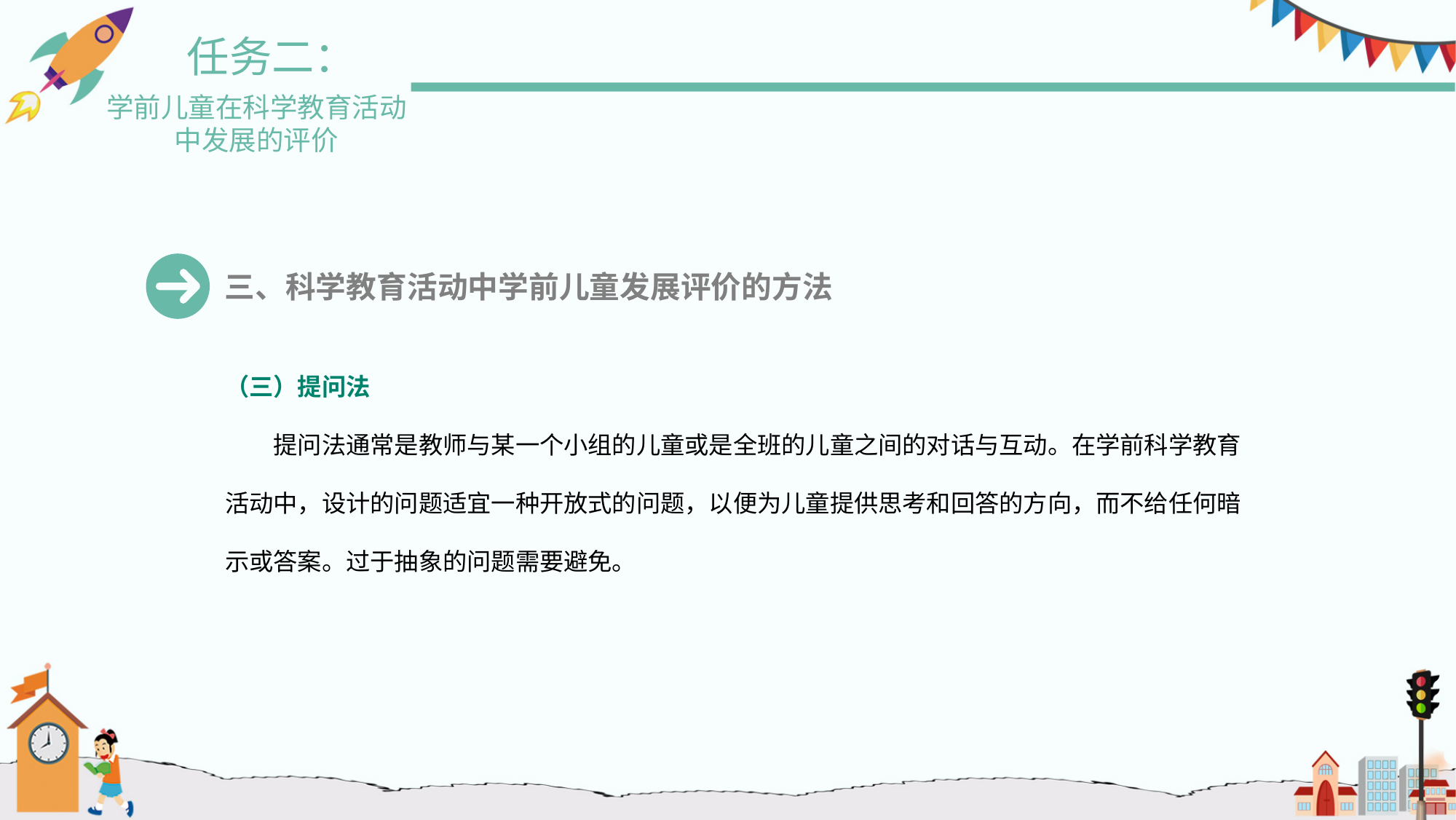

任务二：

学前儿童在科学教育活动
中发展的评价

三、科学教育活动中学前儿童发展评价的方法
（三）提问法
　　提问法通常是教师与某一个小组的儿童或是全班的儿童之间的对话与互动。在学前科学教育活动中，设计的问题适宜一种开放式的问题，以便为儿童提供思考和回答的方向，而不给任何暗示或答案。过于抽象的问题需要避免。